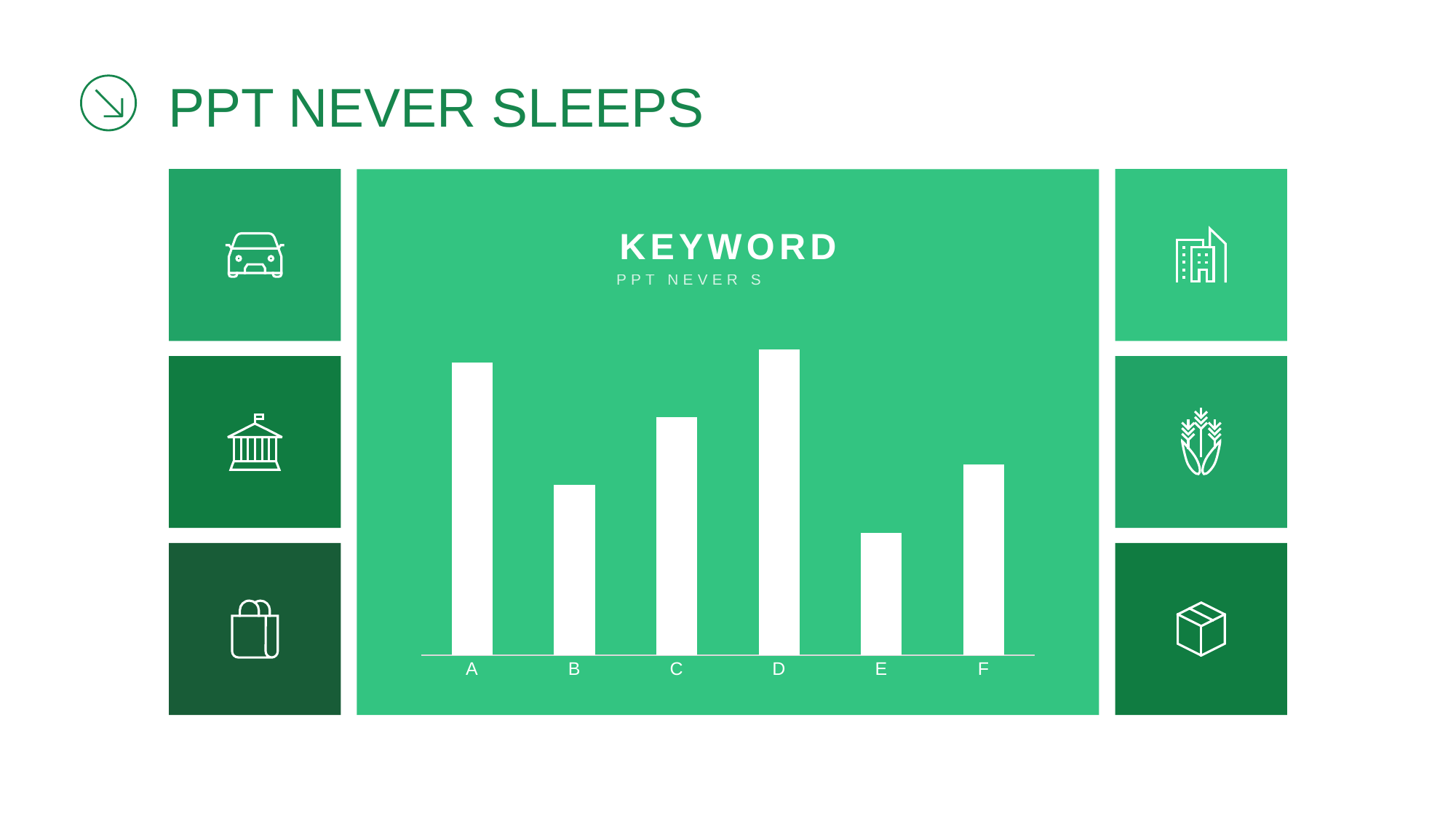

# PPT NEVER SLEEPS

e7d195523061f1c01bc539b90b65f09aca9bc726a3a4adba8C9E45B38E36AC8707C5D393223713CC8DD27123EF48A81803B5A1BFF3646AC546C23D4B23F46D5703AE6DAEEEE7BB41433C5E719609FF6BEE0D1CEBC42800D703D4FBCFF9E7DC498293112882B06CFED0E8B8F5F6228ACB5C0C32476B49CEC0457815DED8AFF16F634132B871C279B9
KEYWORD
PPT NEVER SLEEPS

### Chart

| Category | 系列 1 |
|---|---|
| A | 4.3 |
| B | 2.5 |
| C | 3.5 |
| D | 4.5 |
| E | 1.8 |
| F | 2.8 |